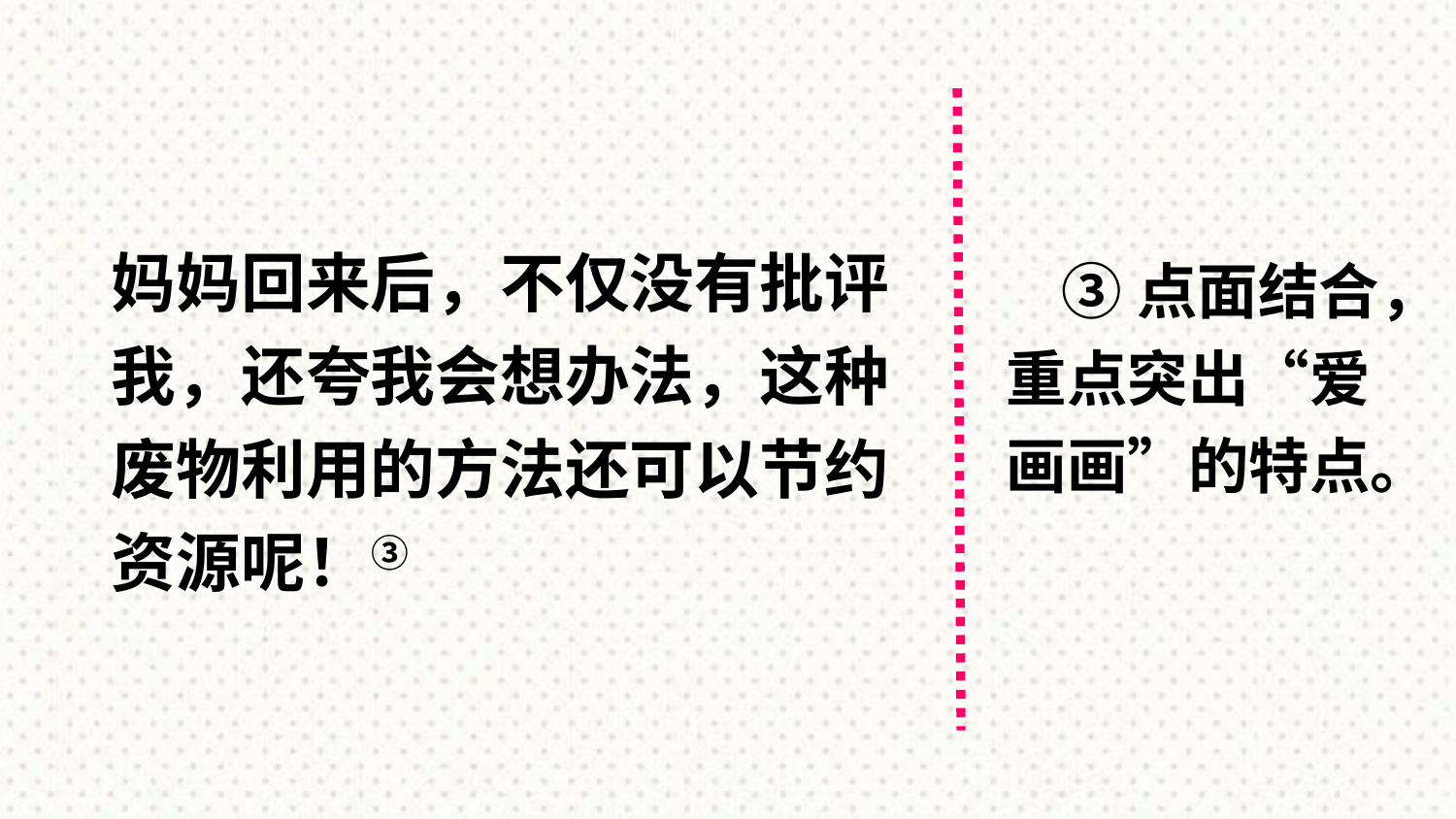

妈妈回来后，不仅没有批评我，还夸我会想办法，这种废物利用的方法还可以节约资源呢！③
    ③点面结合，重点突出“爱画画”的特点。